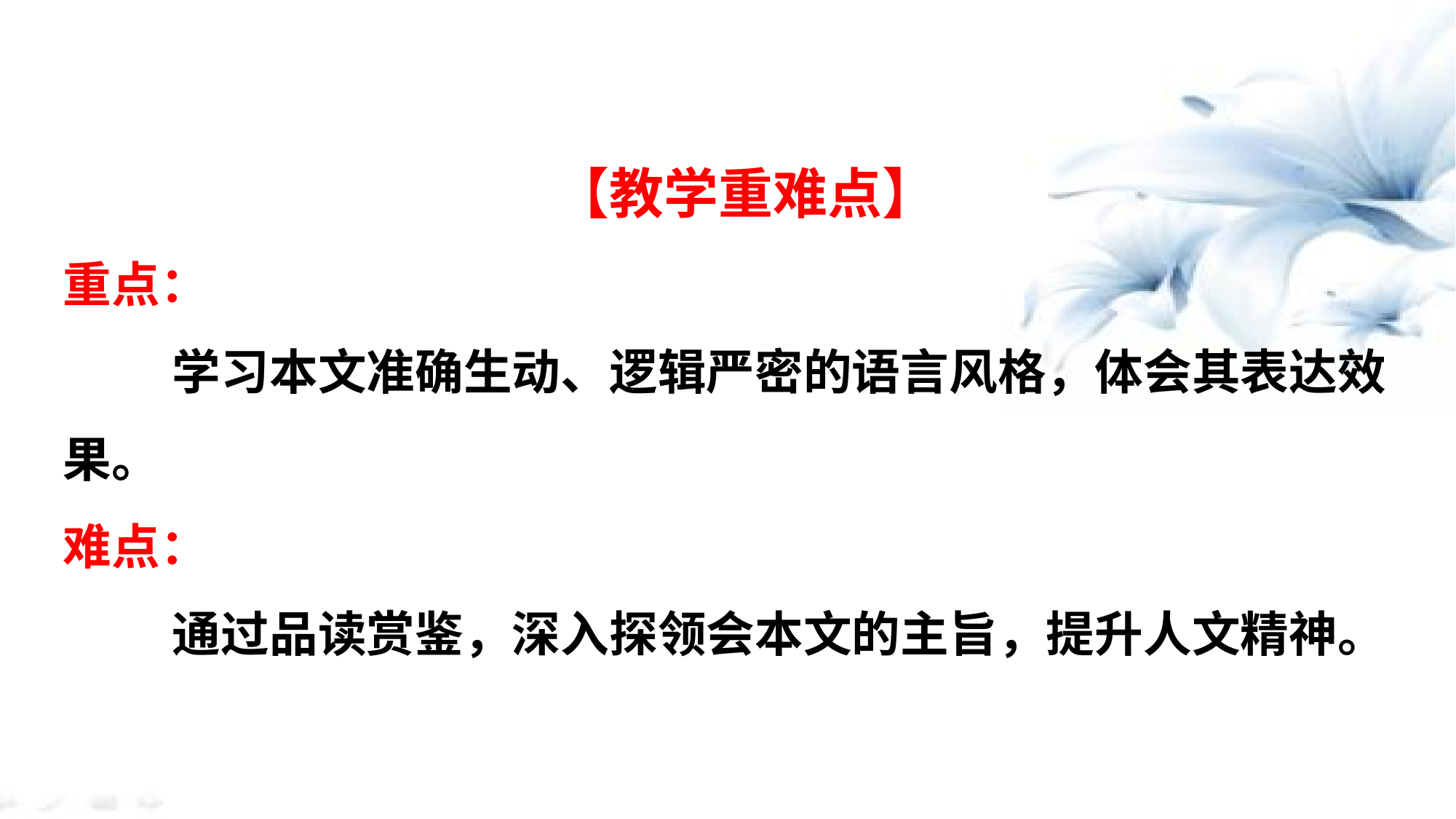

【教学重难点】
重点：
	学习本文准确生动、逻辑严密的语言风格，体会其表达效果。
难点：
	通过品读赏鉴，深入探领会本文的主旨，提升人文精神。